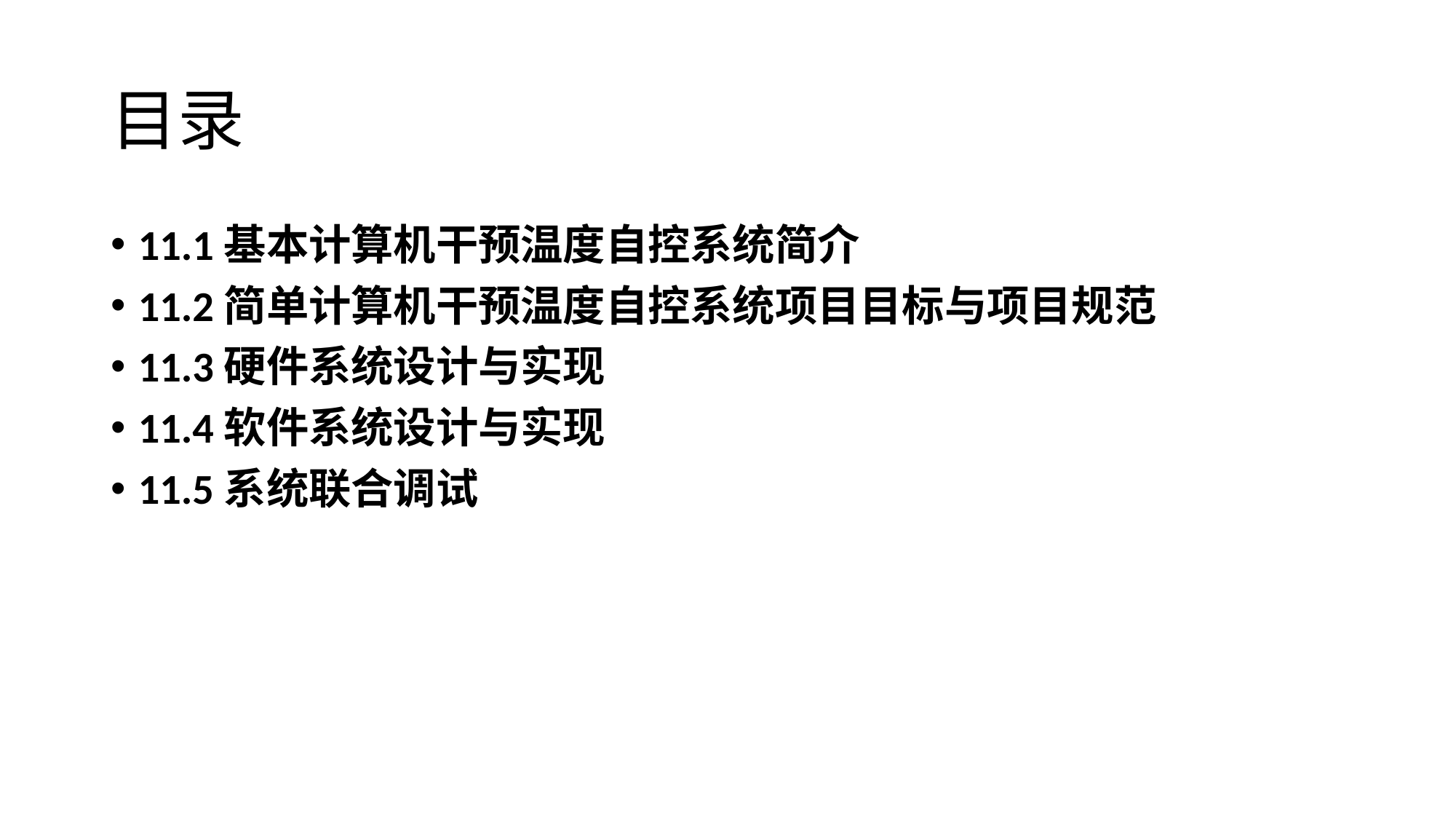

# 目录
11.1基本计算机干预温度自控系统简介
11.2简单计算机干预温度自控系统项目目标与项目规范
11.3硬件系统设计与实现
11.4软件系统设计与实现
11.5系统联合调试